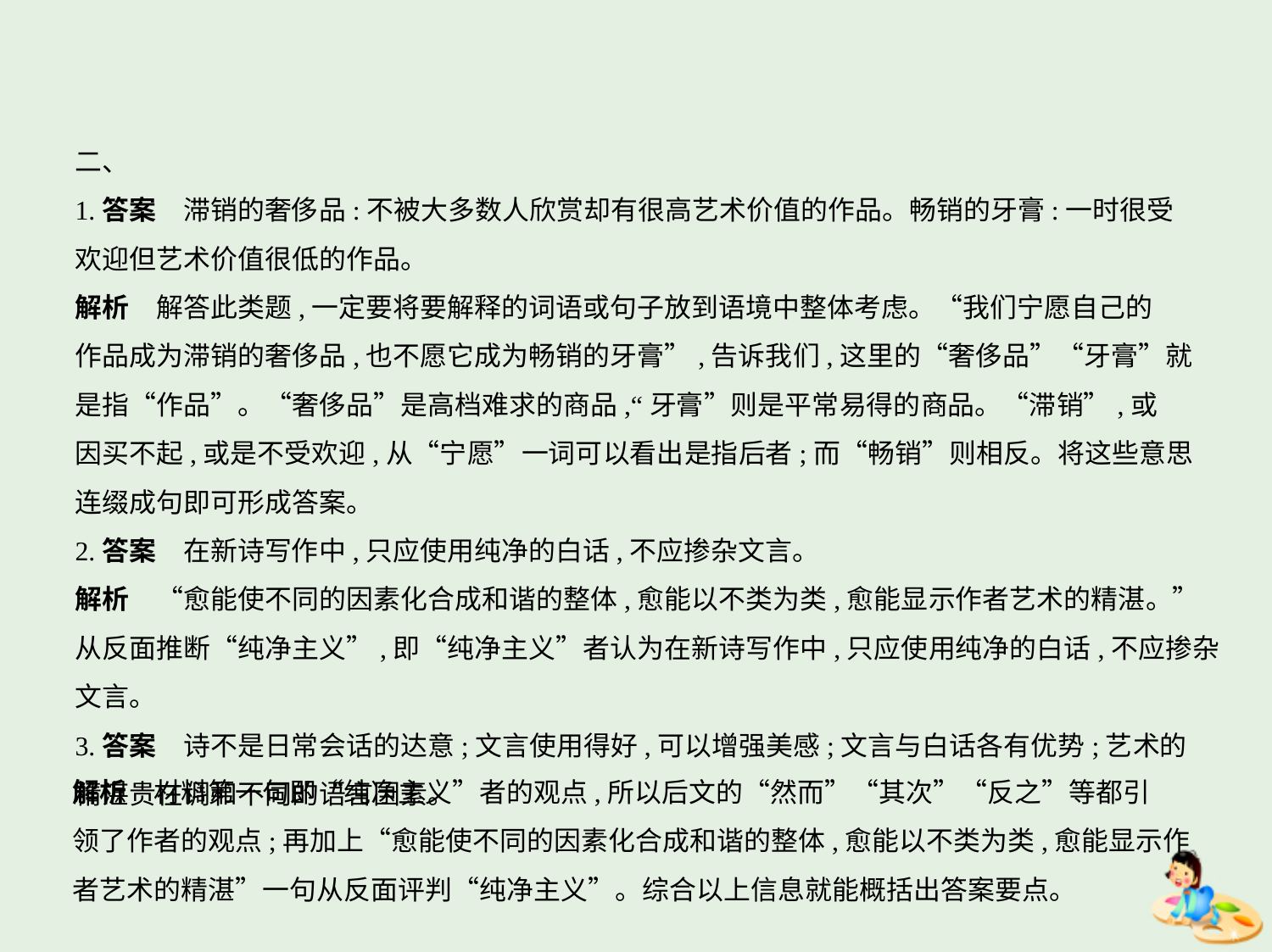

二、
1.答案　滞销的奢侈品:不被大多数人欣赏却有很高艺术价值的作品。畅销的牙膏:一时很受
欢迎但艺术价值很低的作品。
解析　解答此类题,一定要将要解释的词语或句子放到语境中整体考虑。“我们宁愿自己的
作品成为滞销的奢侈品,也不愿它成为畅销的牙膏”,告诉我们,这里的“奢侈品”“牙膏”就
是指“作品”。“奢侈品”是高档难求的商品,“牙膏”则是平常易得的商品。“滞销”,或
因买不起,或是不受欢迎,从“宁愿”一词可以看出是指后者;而“畅销”则相反。将这些意思
连缀成句即可形成答案。
2.答案　在新诗写作中,只应使用纯净的白话,不应掺杂文言。
解析　“愈能使不同的因素化合成和谐的整体,愈能以不类为类,愈能显示作者艺术的精湛。”从反面推断“纯净主义”,即“纯净主义”者认为在新诗写作中,只应使用纯净的白话,不应掺杂文言。
3.答案　诗不是日常会话的达意;文言使用得好,可以增强美感;文言与白话各有优势;艺术的
精湛贵在调和不同的语言因素。
解析　材料第一句即“纯净主义”者的观点,所以后文的“然而”“其次”“反之”等都引
领了作者的观点;再加上“愈能使不同的因素化合成和谐的整体,愈能以不类为类,愈能显示作
者艺术的精湛”一句从反面评判“纯净主义”。综合以上信息就能概括出答案要点。